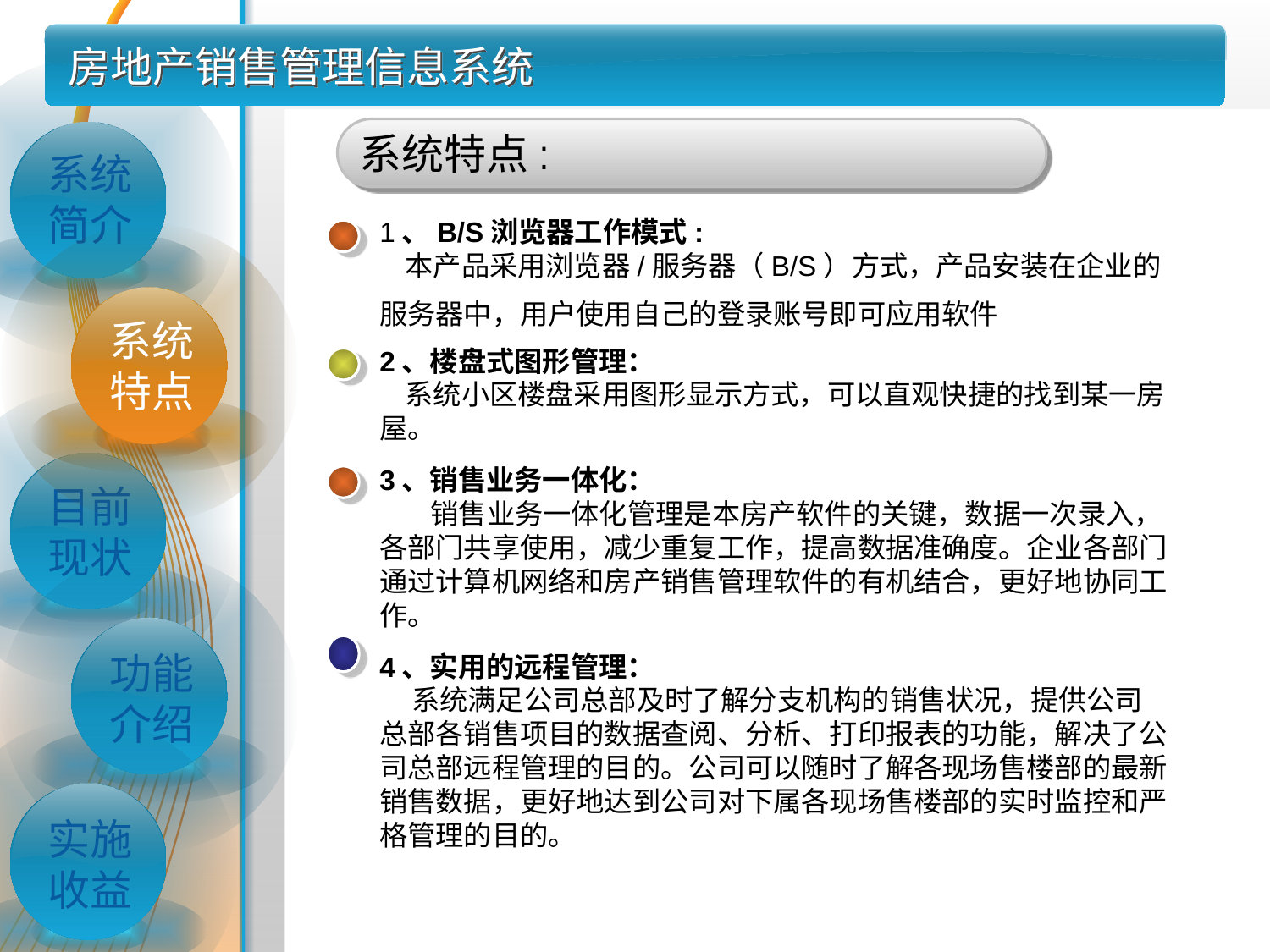

# 房地产销售管理信息系统

系统特点:
系统简介
1、B/S浏览器工作模式:
   本产品采用浏览器/服务器（B/S）方式，产品安装在企业的服务器中，用户使用自己的登录账号即可应用软件

系统特点
2、楼盘式图形管理：
   系统小区楼盘采用图形显示方式，可以直观快捷的找到某一房屋。

3、销售业务一体化：
       销售业务一体化管理是本房产软件的关键，数据一次录入，各部门共享使用，减少重复工作，提高数据准确度。企业各部门通过计算机网络和房产销售管理软件的有机结合，更好地协同工作。

目前现状

4、实用的远程管理：
    系统满足公司总部及时了解分支机构的销售状况，提供公司总部各销售项目的数据查阅、分析、打印报表的功能，解决了公司总部远程管理的目的。公司可以随时了解各现场售楼部的最新销售数据，更好地达到公司对下属各现场售楼部的实时监控和严格管理的目的。

功能介绍

实施收益